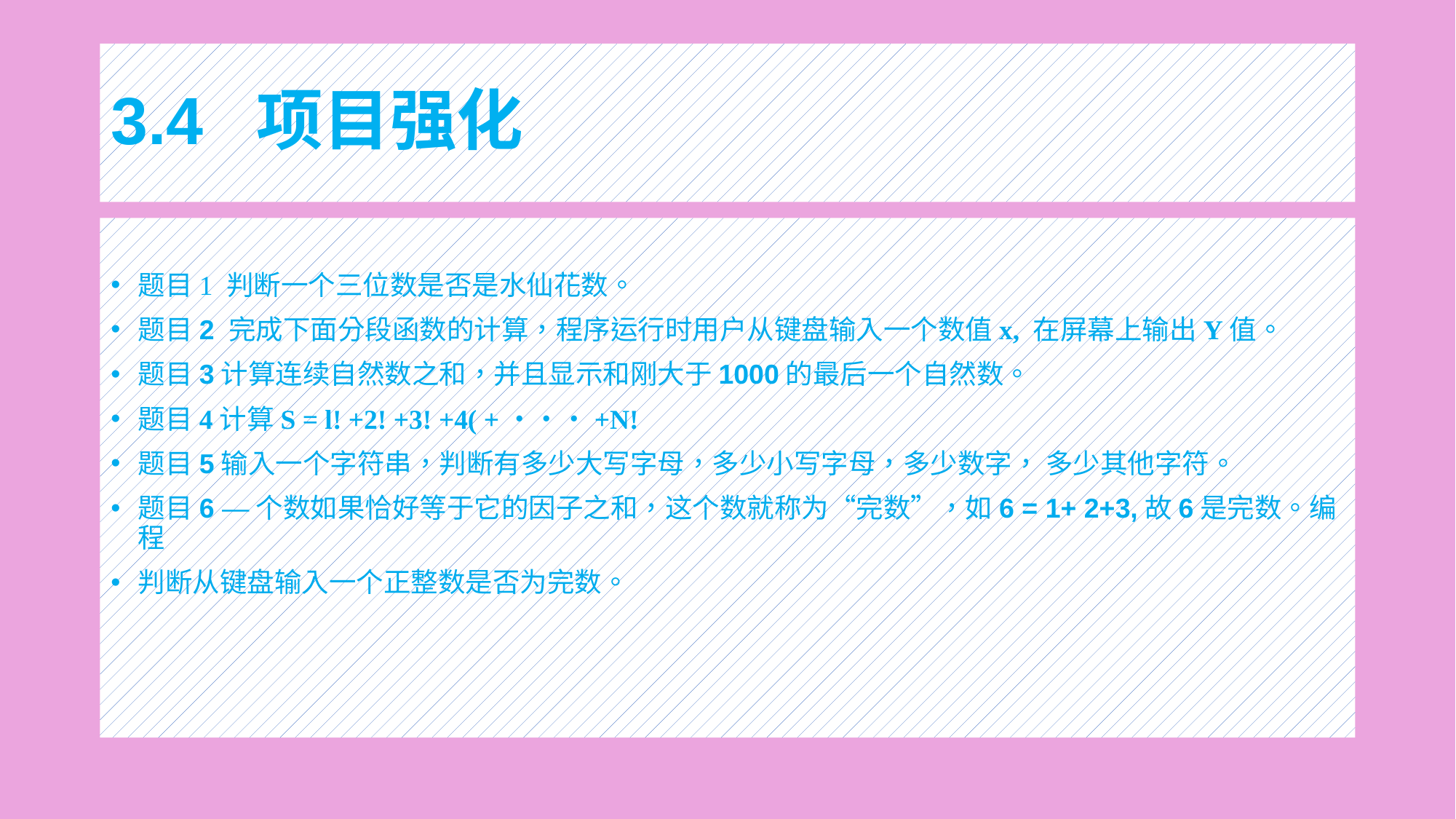

# 3.4  项目强化

题目1 判断一个三位数是否是水仙花数。
题目2 完成下面分段函数的计算，程序运行时用户从键盘输入一个数值x, 在屏幕上输出Y值。
题目3计算连续自然数之和，并且显示和刚大于1000的最后一个自然数。
题目4计算S = l! +2! +3! +4( +・・・+N!
题目5输入一个字符串，判断有多少大写字母，多少小写字母，多少数字， 多少其他字符。
题目6 —个数如果恰好等于它的因子之和，这个数就称为“完数”，如6 = 1+ 2+3,故6是完数。编程
判断从键盘输入一个正整数是否为完数。